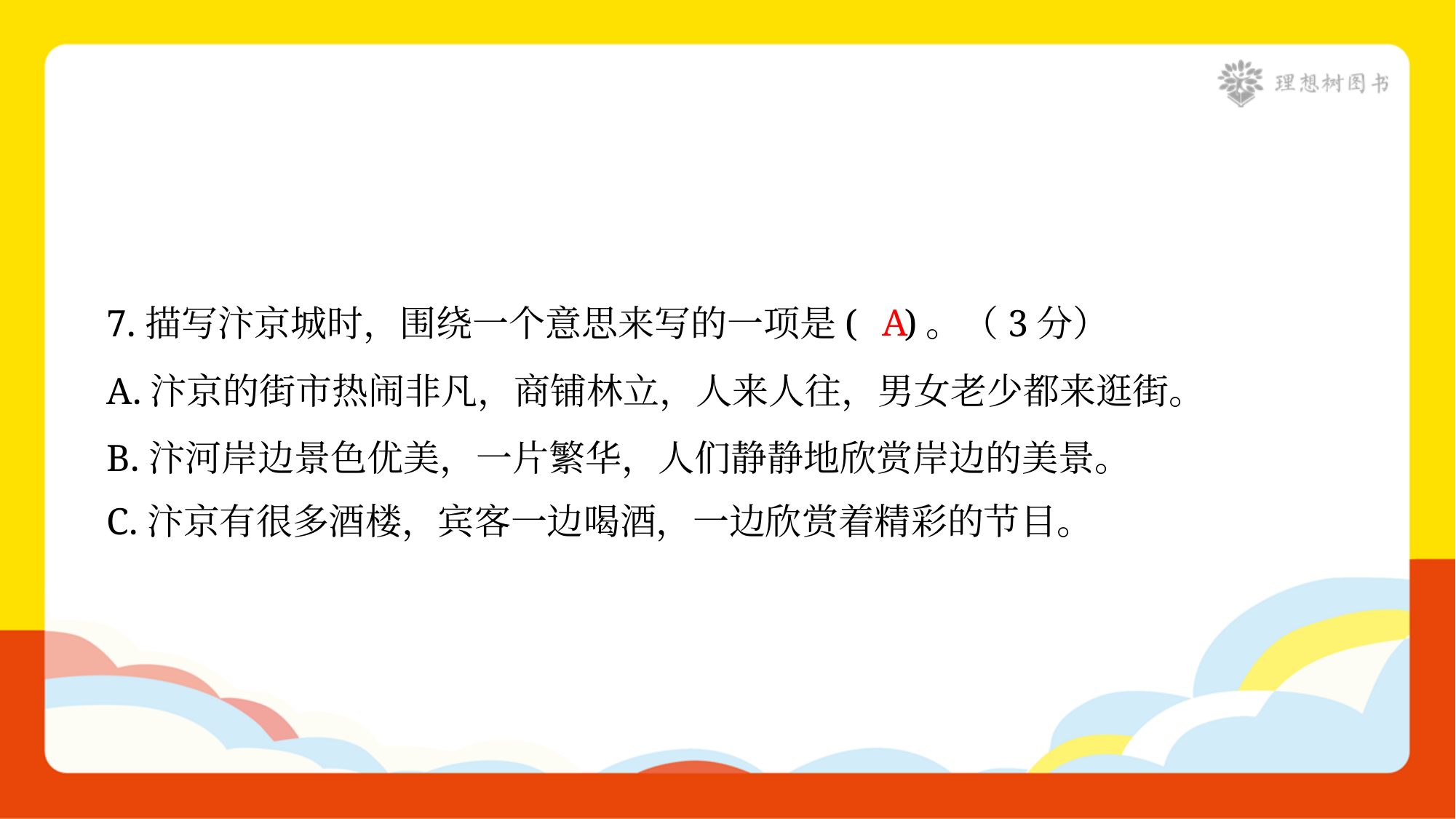

A
7.描写汴京城时，围绕一个意思来写的一项是(     )。（3分）
A.汴京的街市热闹非凡，商铺林立，人来人往，男女老少都来逛街。
B.汴河岸边景色优美，一片繁华，人们静静地欣赏岸边的美景。
C.汴京有很多酒楼，宾客一边喝酒，一边欣赏着精彩的节目。